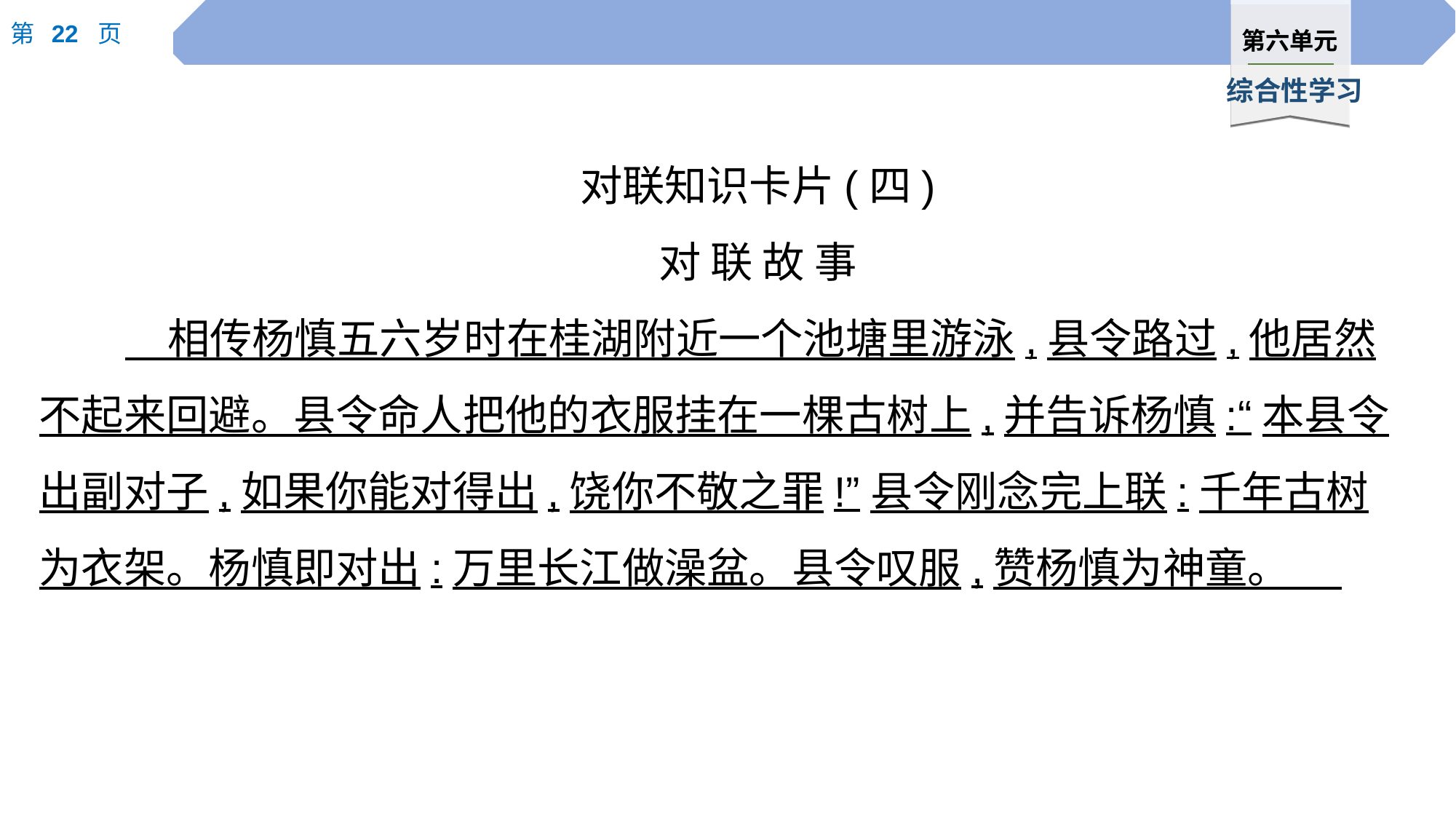

对联知识卡片(四)
对 联 故 事
　相传杨慎五六岁时在桂湖附近一个池塘里游泳,县令路过,他居然不起来回避。县令命人把他的衣服挂在一棵古树上,并告诉杨慎:“本县令出副对子,如果你能对得出,饶你不敬之罪!”县令刚念完上联:千年古树为衣架。杨慎即对出:万里长江做澡盆。县令叹服,赞杨慎为神童。